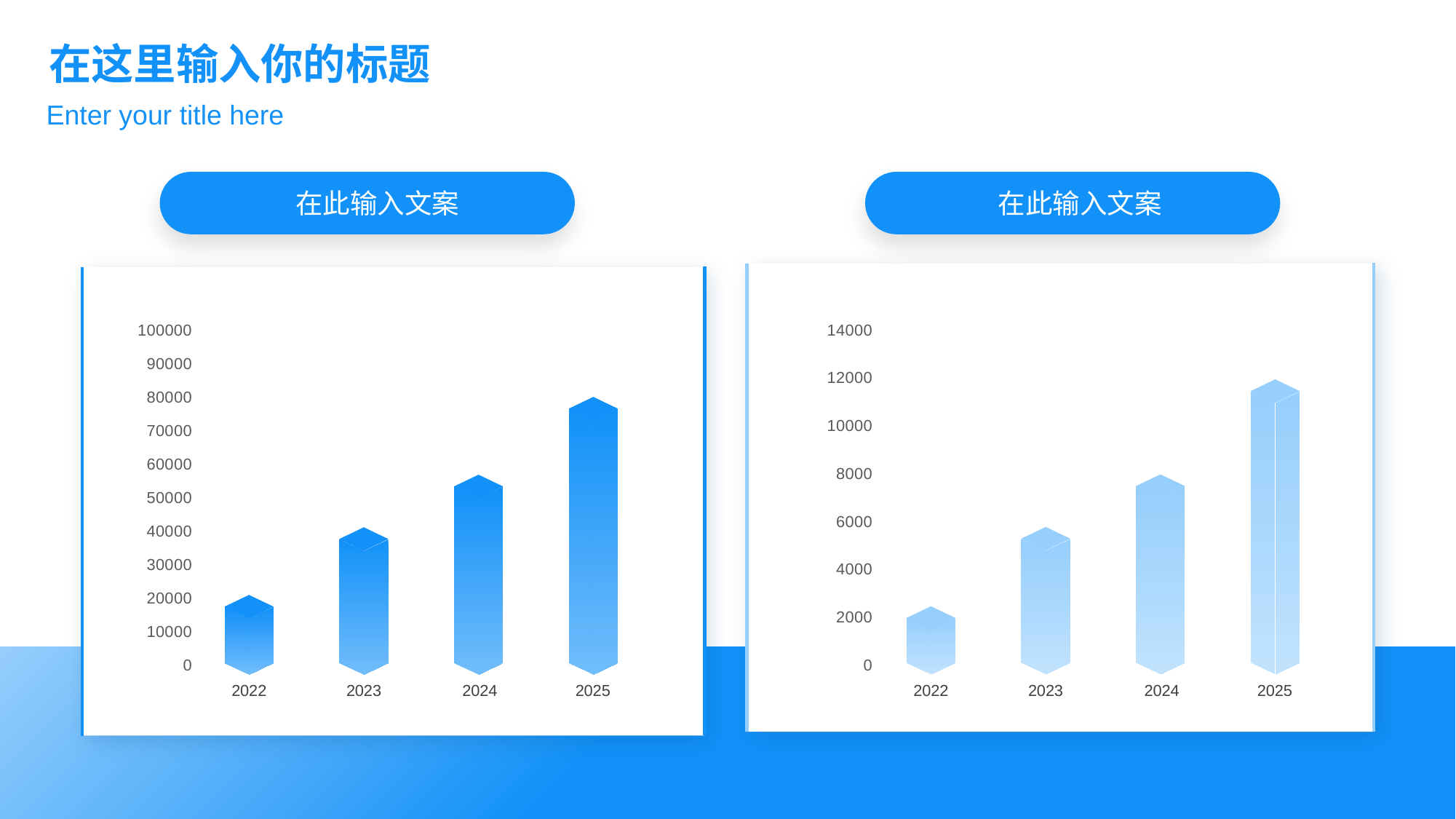

在这里输入你的标题
Enter your title here

在此输入文案
在此输入文案

### Chart

| Category | 系列 1 |
|---|---|
| 类别 1 | 0.0 |
| 类别 2 | 0.0 |
| 类别 3 | 0.0 |
| 类别 4 | 0.0 |

### Chart

| Category | 系列 1 |
|---|---|
| 类别 1 | 0.0 |
| 类别 2 | 0.0 |
| 类别 3 | 0.0 |
| 类别 4 | 0.0 |

2022
2023
2024
2025
2022
2023
2024
2025